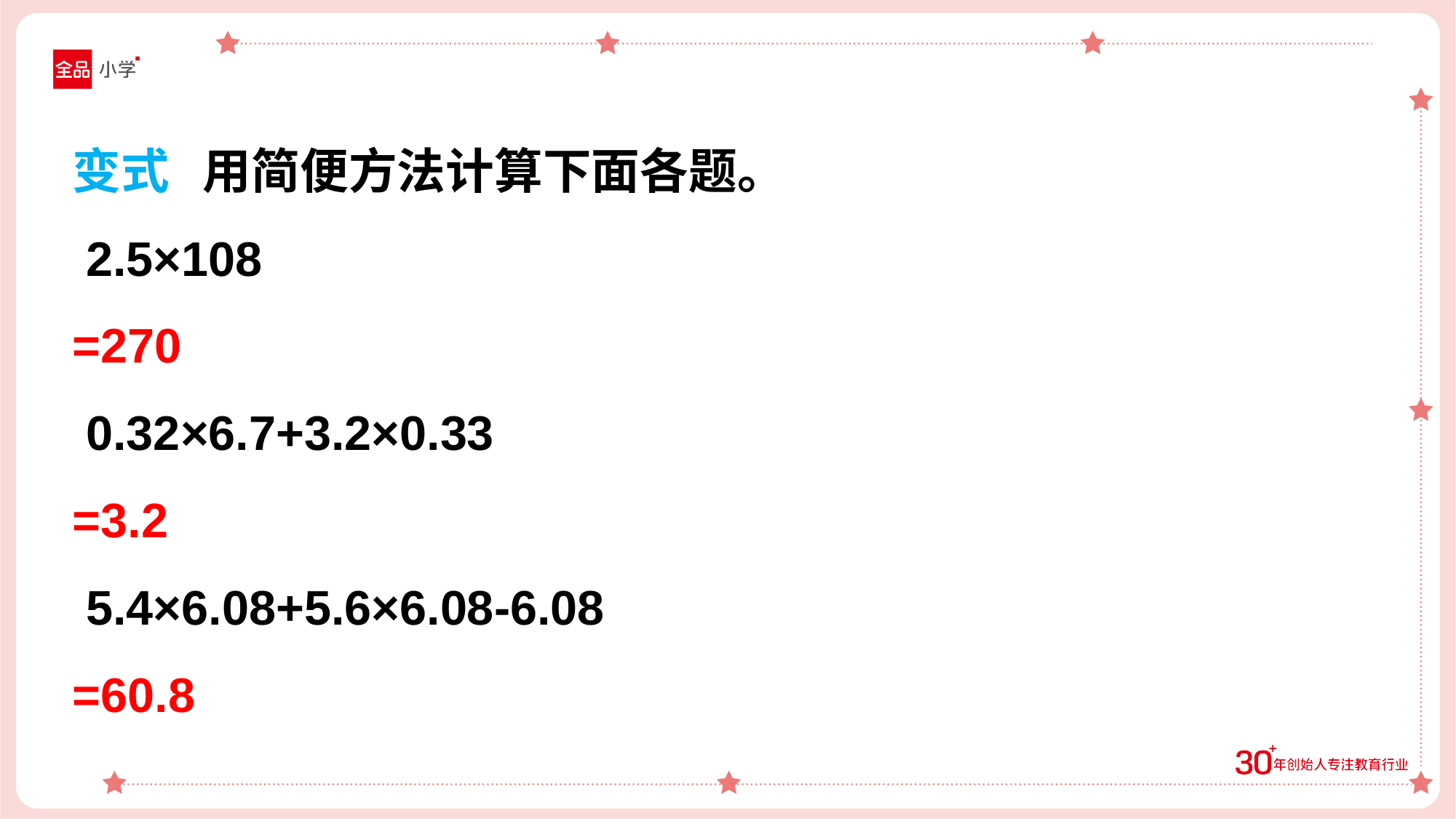

变式   用简便方法计算下面各题。
 2.5×108
=270
 0.32×6.7+3.2×0.33
=3.2
 5.4×6.08+5.6×6.08-6.08
=60.8